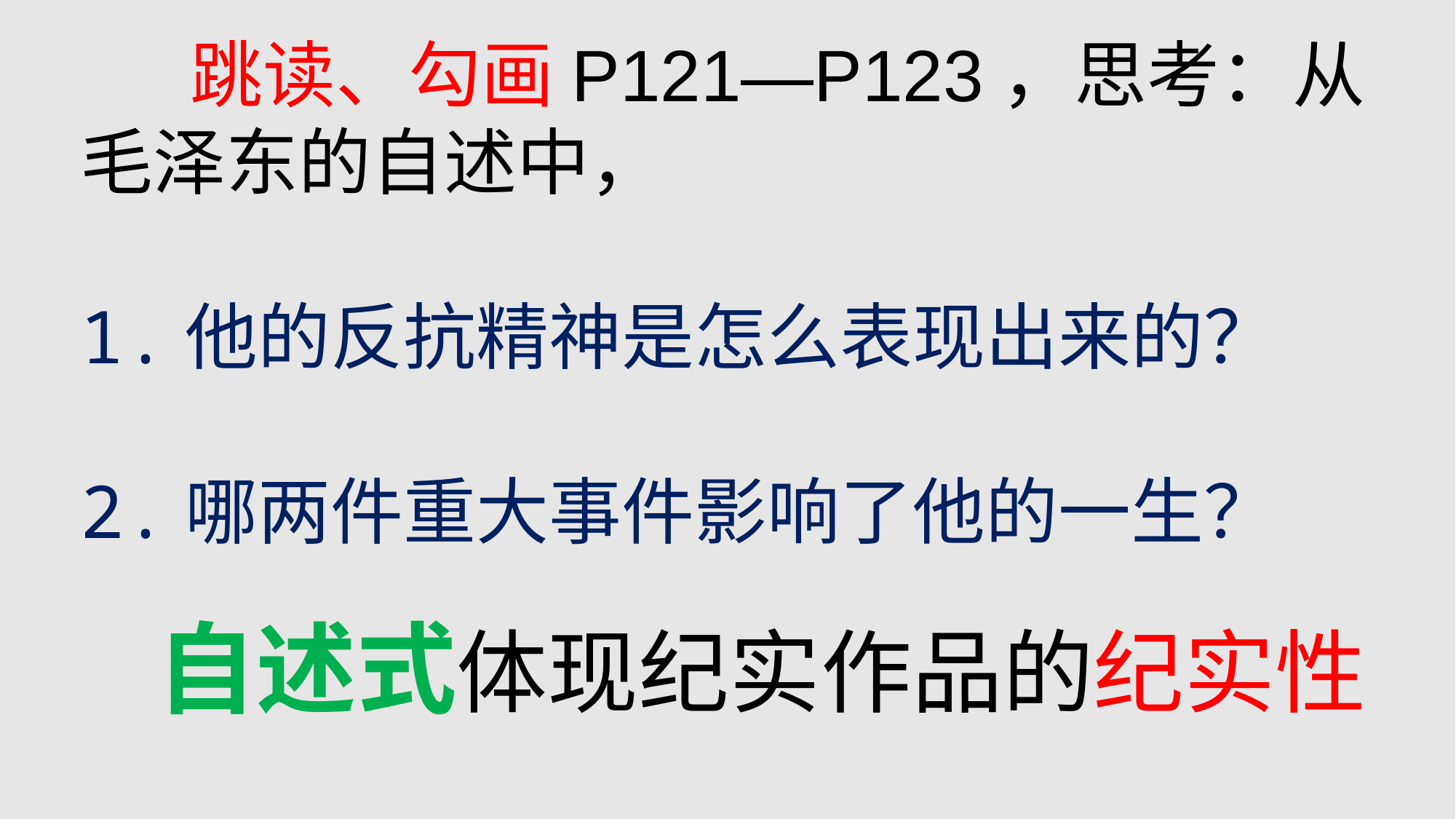

跳读、勾画P121—P123，思考：从毛泽东的自述中，

1.他的反抗精神是怎么表现出来的？

2.哪两件重大事件影响了他的一生？

     自述式体现纪实作品的纪实性